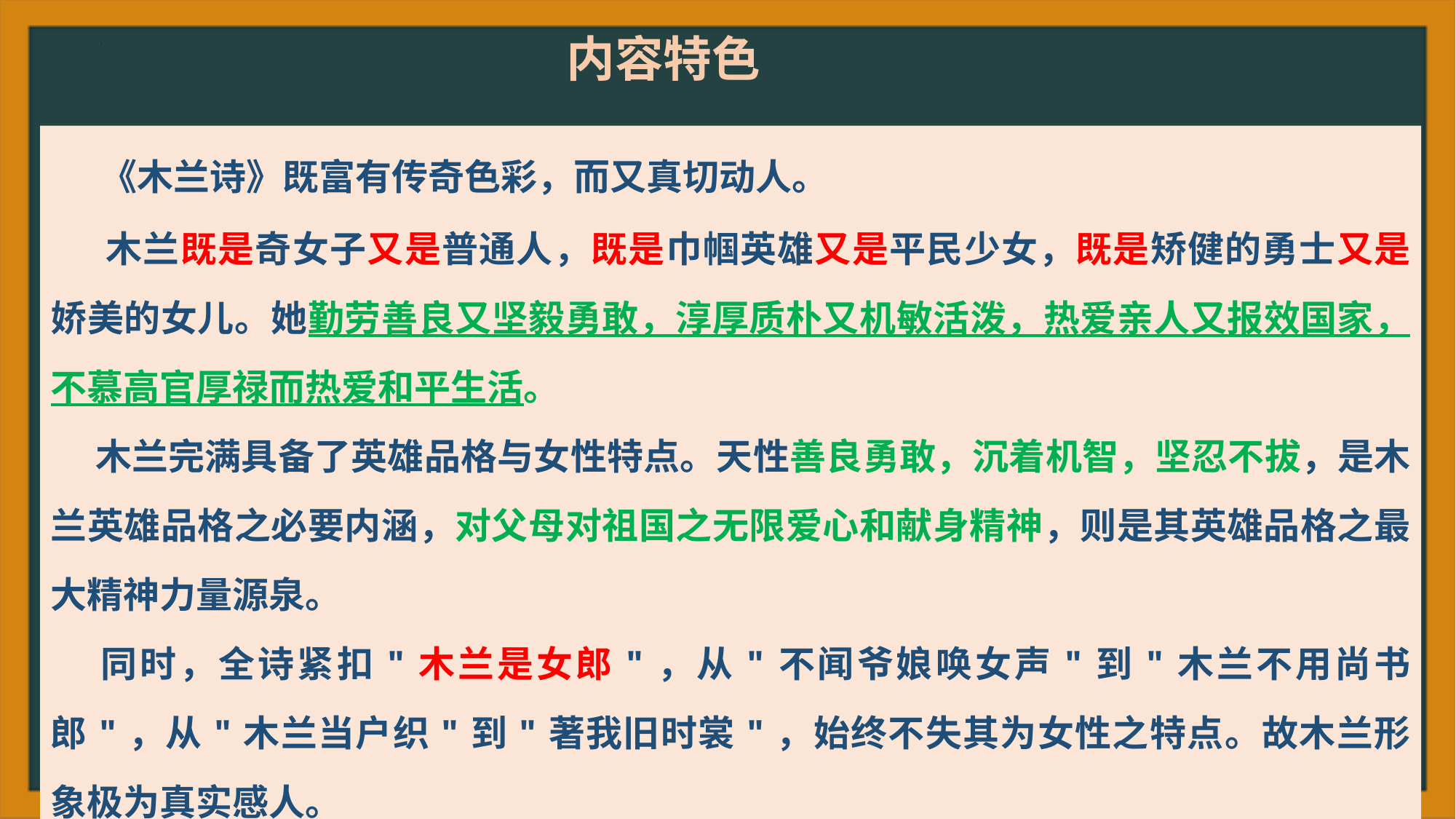

内容特色
 《木兰诗》既富有传奇色彩，而又真切动人。
  木兰既是奇女子又是普通人，既是巾帼英雄又是平民少女，既是矫健的勇士又是娇美的女儿。她勤劳善良又坚毅勇敢，淳厚质朴又机敏活泼，热爱亲人又报效国家，不慕高官厚禄而热爱和平生活。
 木兰完满具备了英雄品格与女性特点。天性善良勇敢，沉着机智，坚忍不拔，是木兰英雄品格之必要内涵，对父母对祖国之无限爱心和献身精神，则是其英雄品格之最大精神力量源泉。
 同时，全诗紧扣"木兰是女郎"，从"不闻爷娘唤女声"到"木兰不用尚书郎"，从"木兰当户织"到"著我旧时裳"，始终不失其为女性之特点。故木兰形象极为真实感人。